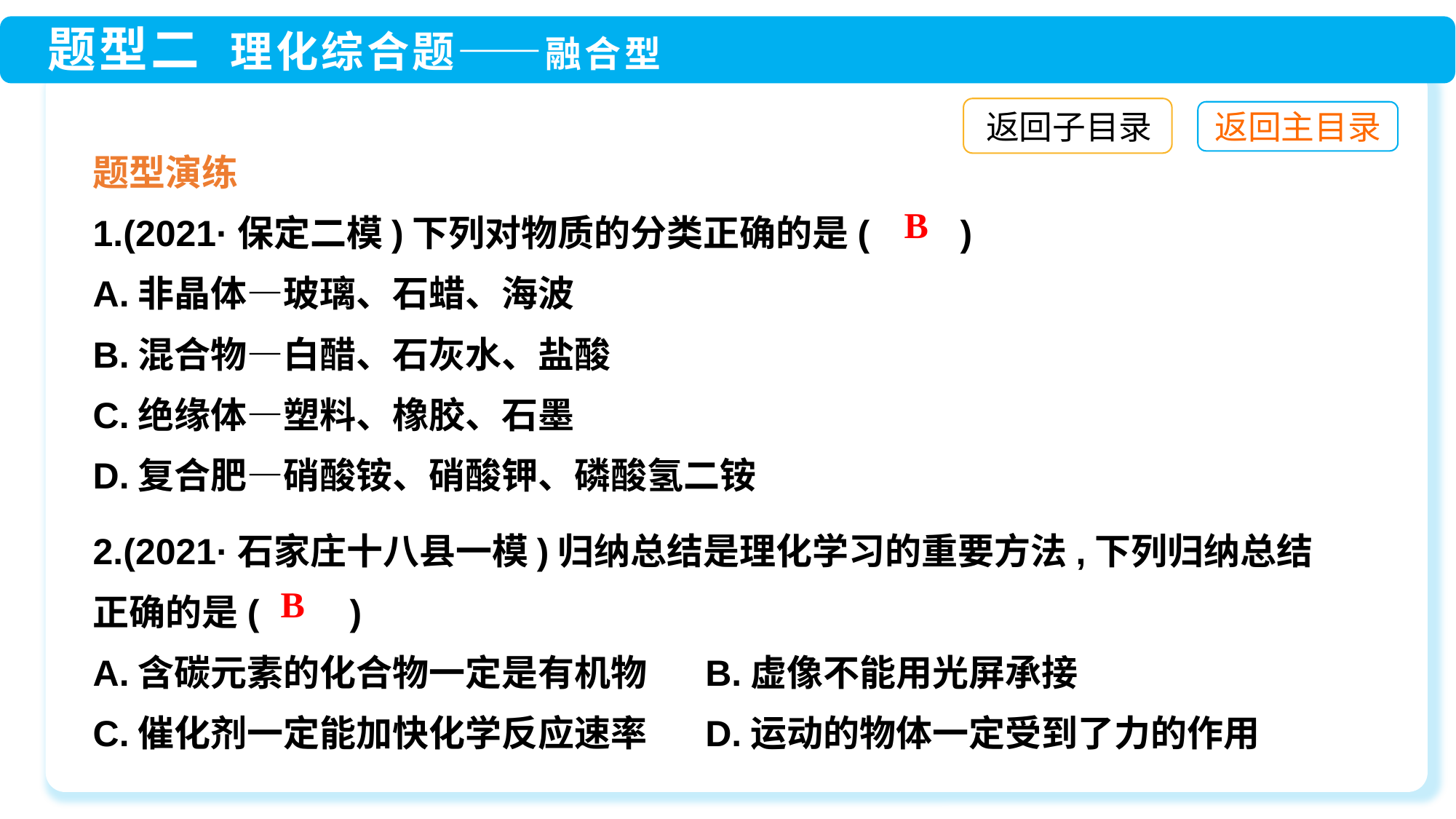

返回子目录
题型演练
1.(2021·保定二模)下列对物质的分类正确的是(　　)
A.非晶体—玻璃、石蜡、海波
B.混合物—白醋、石灰水、盐酸
C.绝缘体—塑料、橡胶、石墨
D.复合肥—硝酸铵、硝酸钾、磷酸氢二铵
B
2.(2021·石家庄十八县一模)归纳总结是理化学习的重要方法,下列归纳总结正确的是(　　)
A.含碳元素的化合物一定是有机物      B.虚像不能用光屏承接
C.催化剂一定能加快化学反应速率      D.运动的物体一定受到了力的作用
B